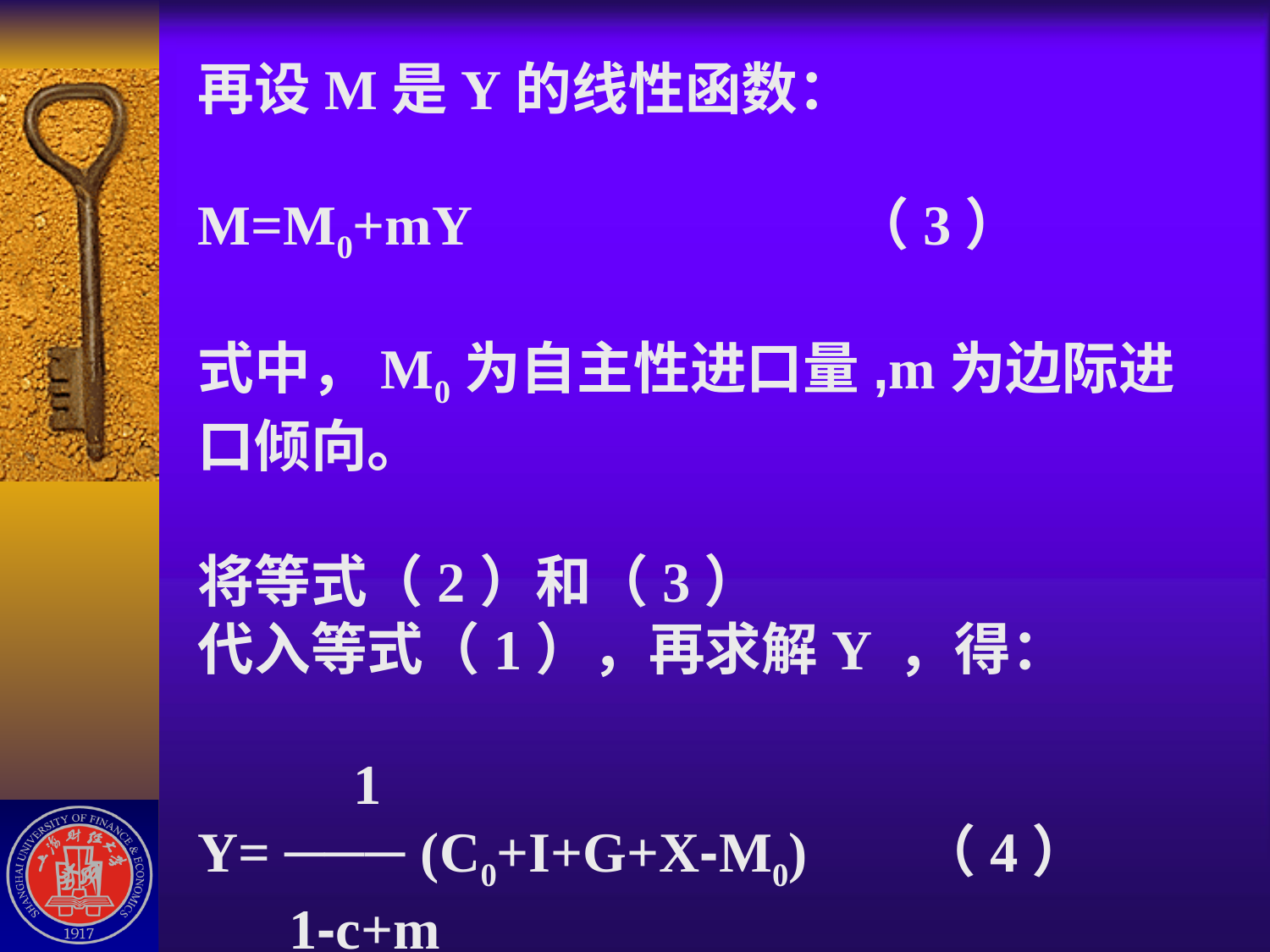

# 再设M是Y的线性函数： M=M0+mY                          （3） 式中，M0为自主性进口量,m为边际进口倾向。 将等式（2）和（3） 代入等式（1），再求解Y ，得： 1 Y= ─── (C0+I+G+X-M0)       （4） 1-c+m